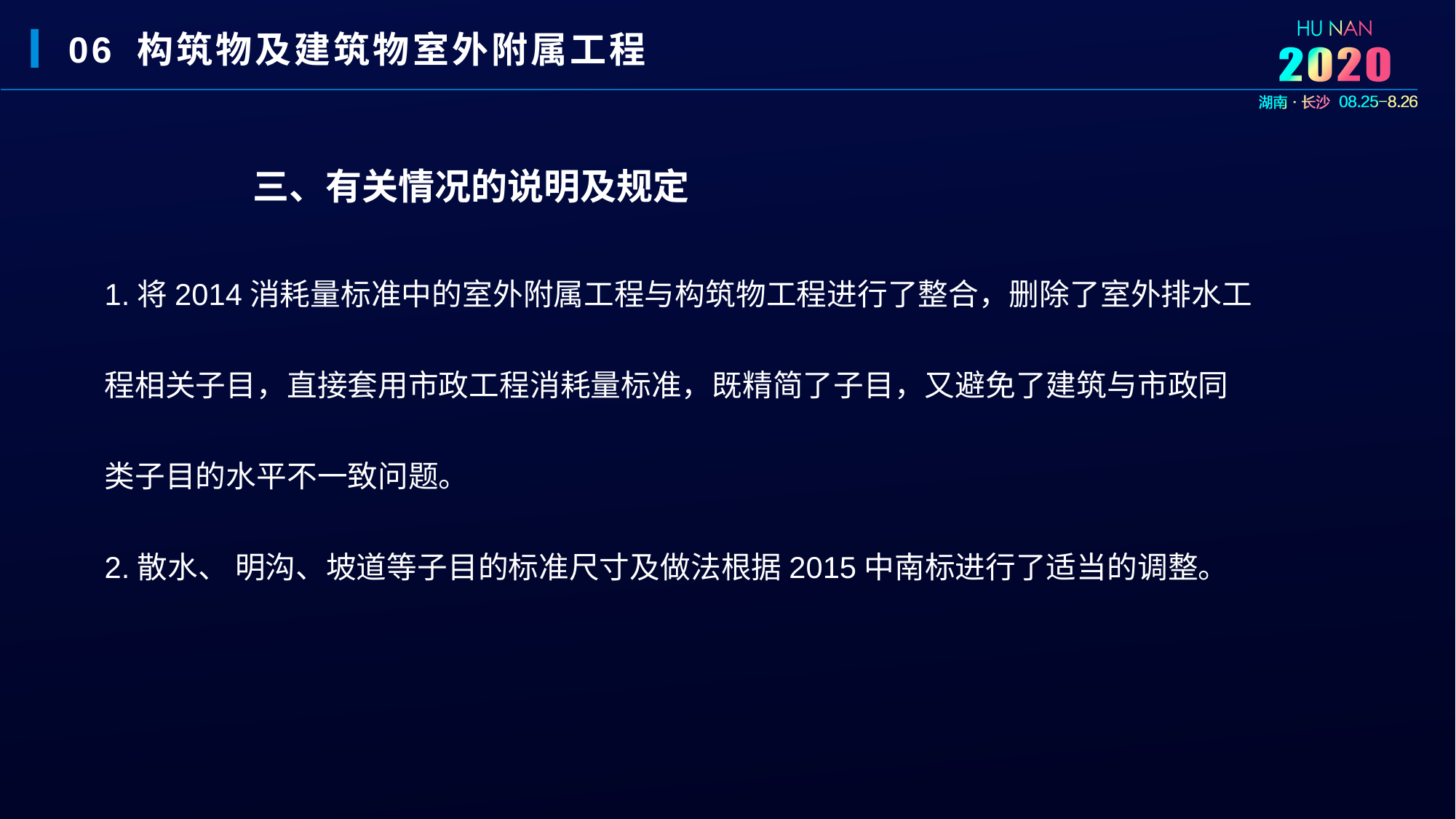

06 构筑物及建筑物室外附属工程
三、有关情况的说明及规定
1.将2014消耗量标准中的室外附属工程与构筑物工程进行了整合，删除了室外排水工程相关子目，直接套用市政工程消耗量标准，既精简了子目，又避免了建筑与市政同类子目的水平不一致问题。
2.散水、 明沟、坡道等子目的标准尺寸及做法根据2015中南标进行了适当的调整。